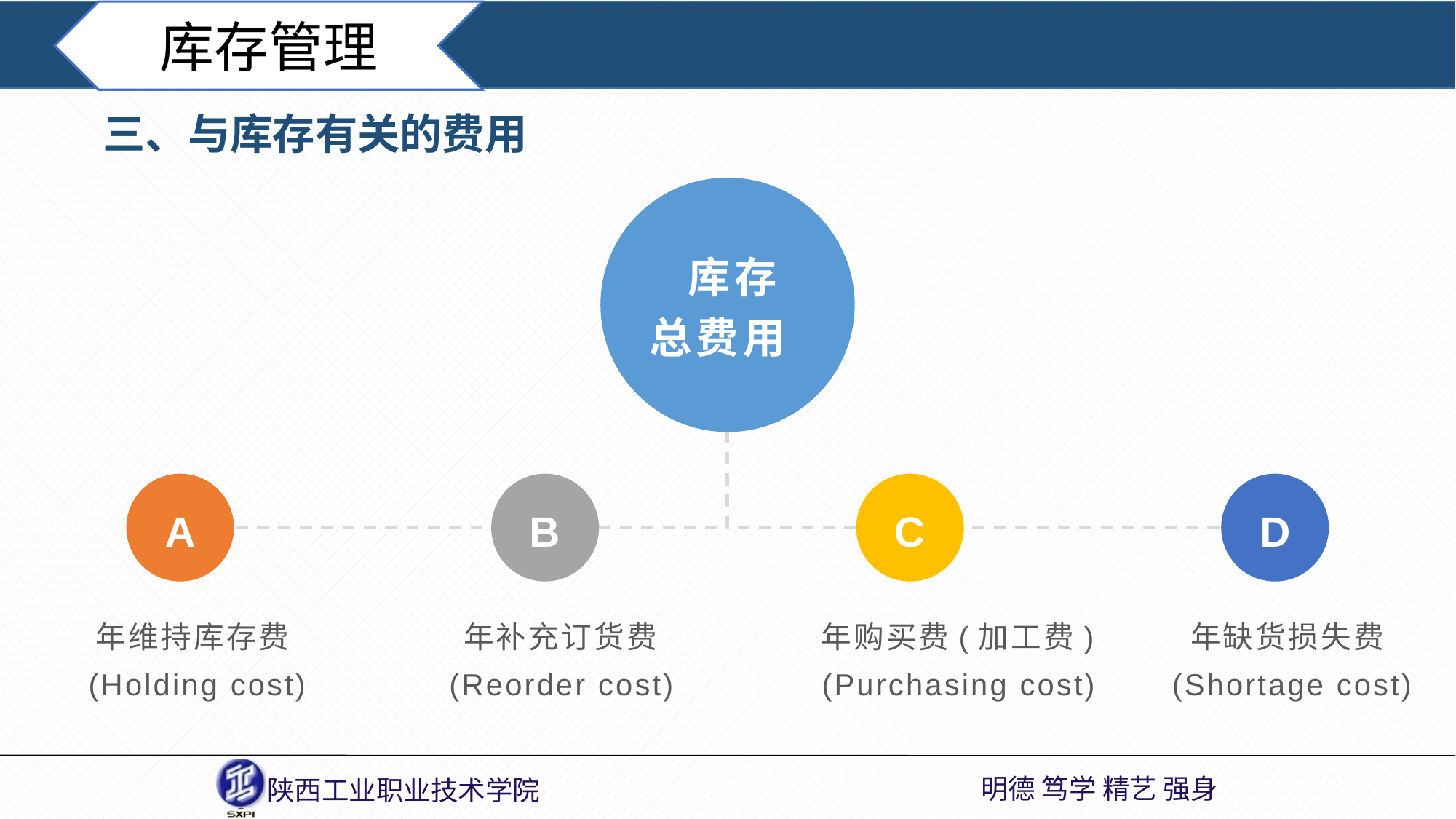

库存管理
三、与库存有关的费用

  库存
总费用

A
B
C
D
年维持库存费(Holding cost)
年补充订货费 (Reorder cost)
年缺货损失费(Shortage cost)
年购买费(加工费)(Purchasing cost)